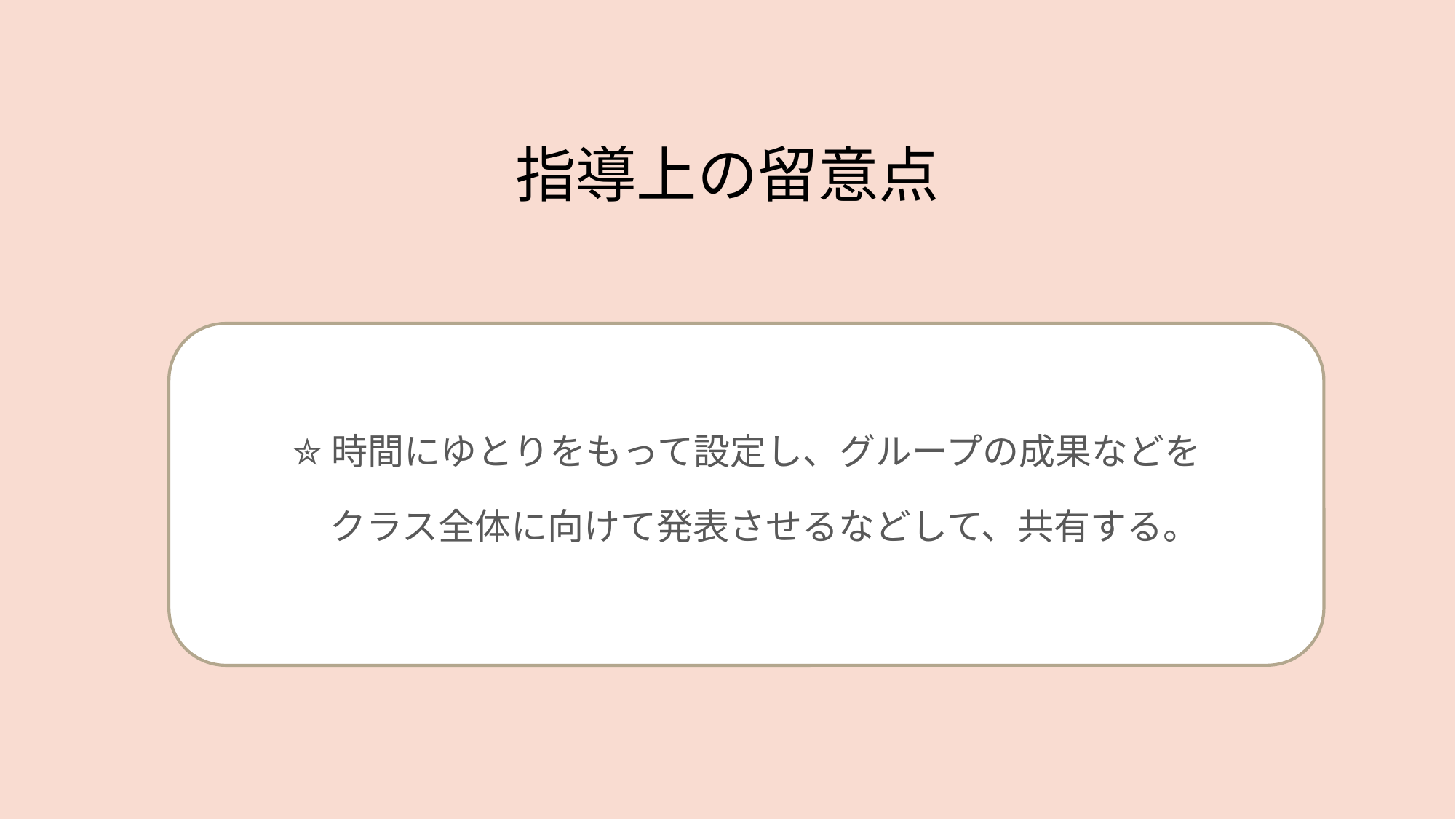

指導上の留意点
✮時間にゆとりをもって設定し、グループの成果などを
　クラス全体に向けて発表させるなどして、共有する。